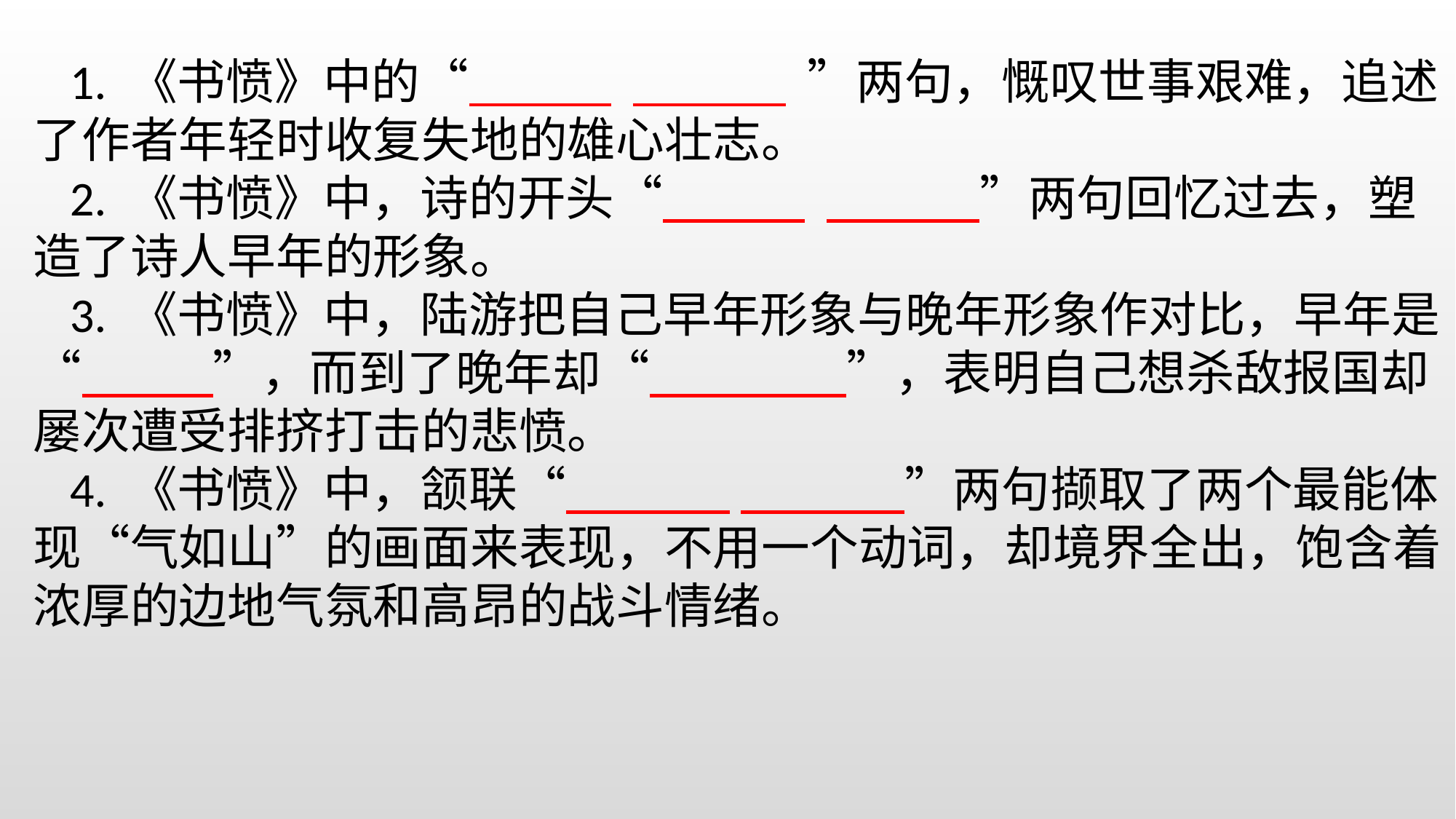

1. 《书愤》中的“                               ”两句，慨叹世事艰难，追述了作者年轻时收复失地的雄心壮志。
2. 《书愤》中，诗的开头“                             ”两句回忆过去，塑造了诗人早年的形象。
3. 《书愤》中，陆游把自己早年形象与晚年形象作对比，早年是“            ”，而到了晚年却“                  ”，表明自己想杀敌报国却屡次遭受排挤打击的悲愤。
4. 《书愤》中，颔联“                               ”两句撷取了两个最能体现“气如山”的画面来表现，不用一个动词，却境界全出，饱含着浓厚的边地气氛和高昂的战斗情绪。